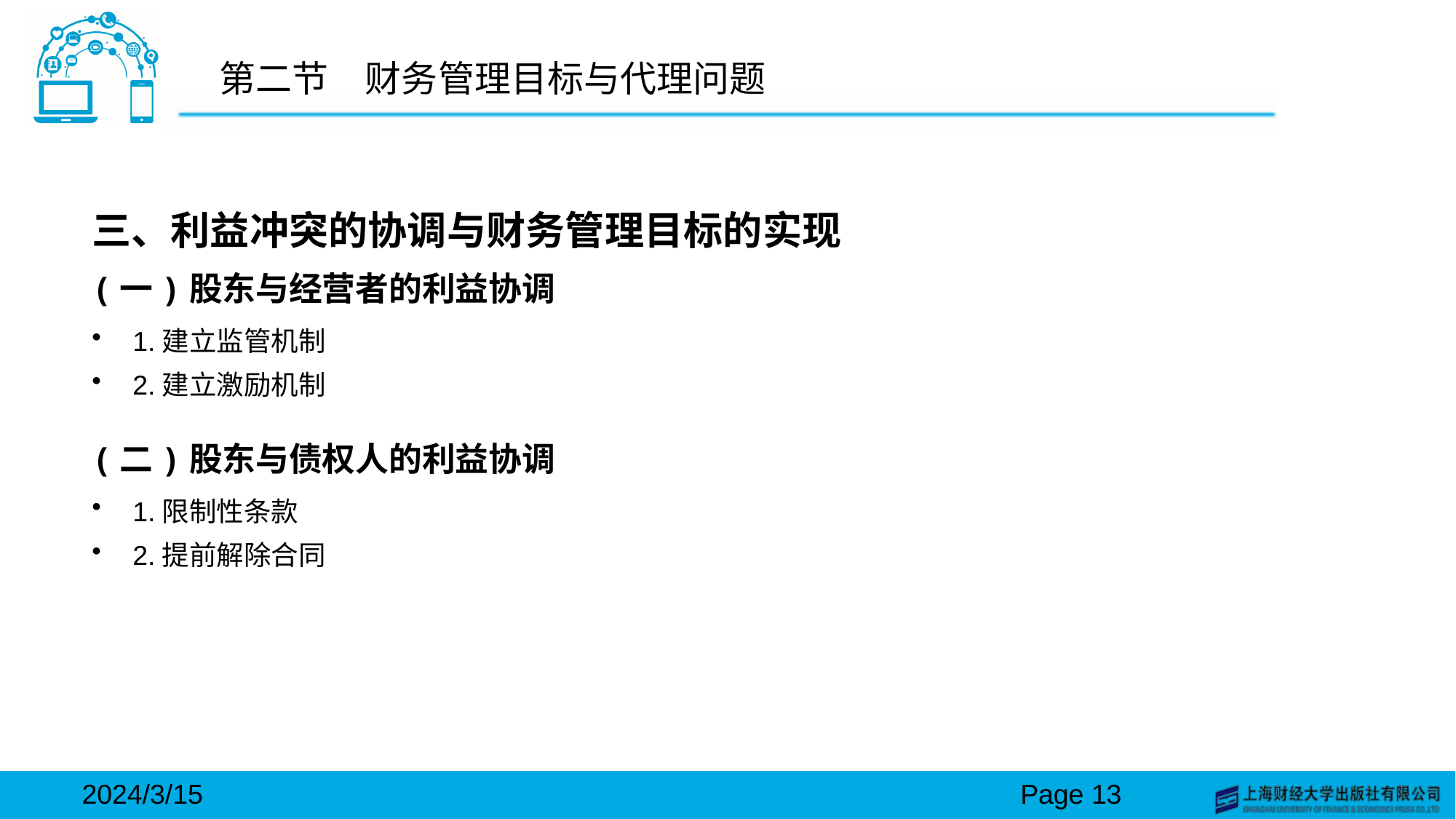

# 第二节　财务管理目标与代理问题
三、利益冲突的协调与财务管理目标的实现
(一)股东与经营者的利益协调
1.建立监管机制
2.建立激励机制
(二)股东与债权人的利益协调
1.限制性条款
2.提前解除合同

2024/3/15
Page 13